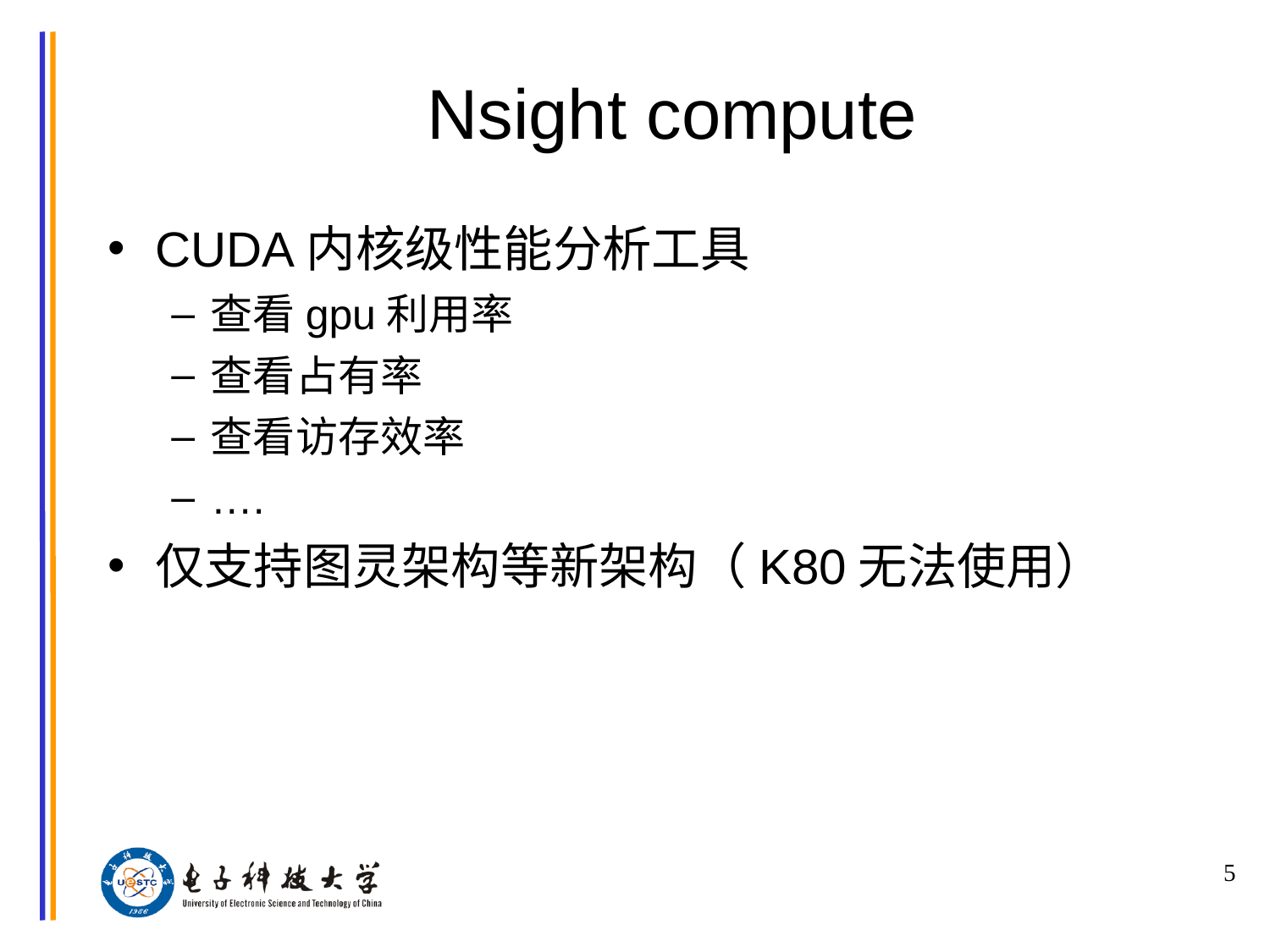

# Nsight compute
CUDA内核级性能分析工具
查看gpu利用率
查看占有率
查看访存效率
….
仅支持图灵架构等新架构（K80无法使用）

5